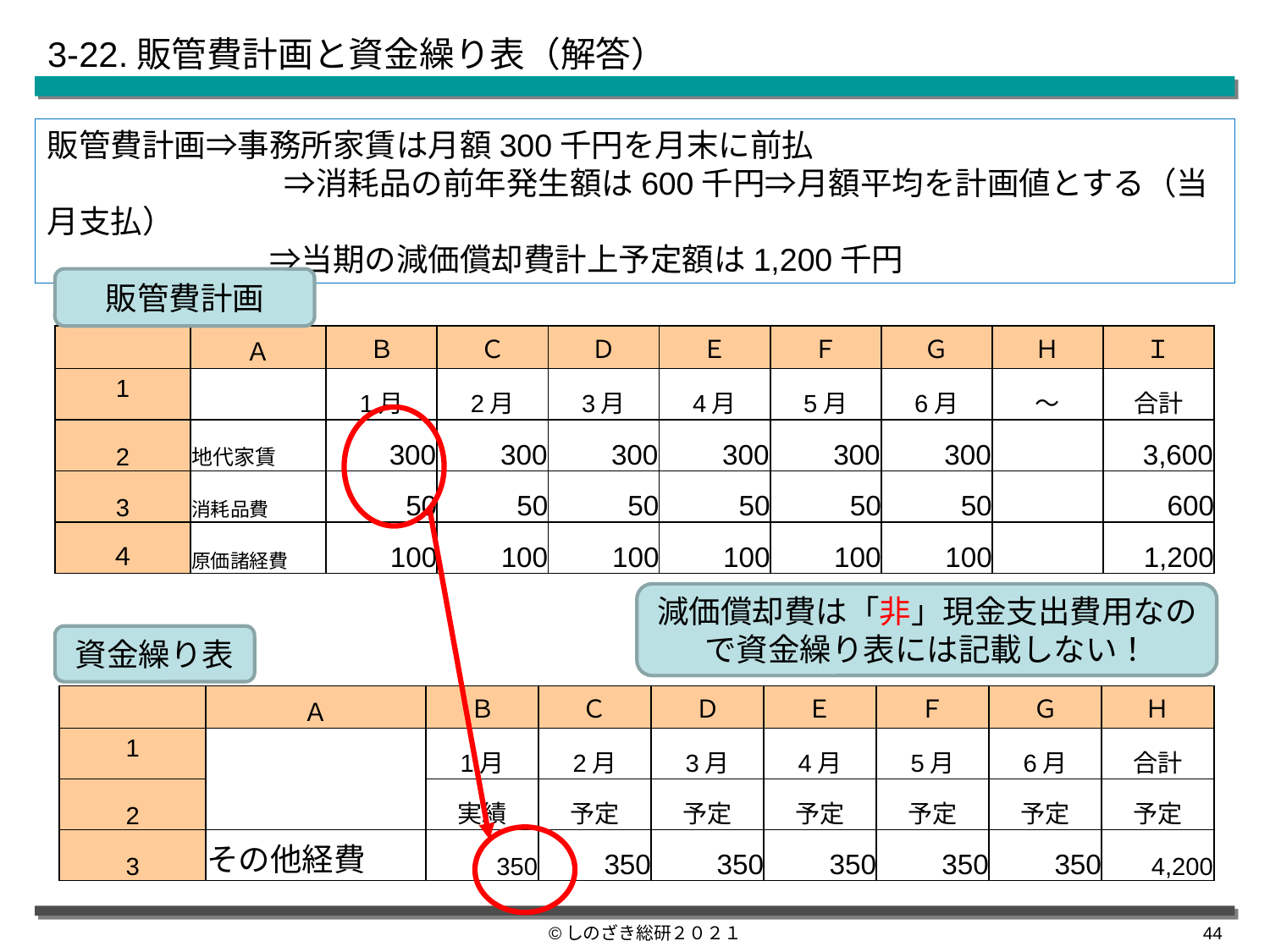

3-22.販管費計画と資金繰り表（解答）
販管費計画⇒事務所家賃は月額300千円を月末に前払
 　　　　　　　⇒消耗品の前年発生額は600千円⇒月額平均を計画値とする（当月支払）
　　　　　　　⇒当期の減価償却費計上予定額は1,200千円
販管費計画
|  | Ａ | Ｂ | Ｃ | Ｄ | Ｅ | Ｆ | Ｇ | Ｈ | Ｉ |
| --- | --- | --- | --- | --- | --- | --- | --- | --- | --- |
| 1 |  | 1月 | 2月 | 3月 | 4月 | 5月 | 6月 | ～ | 合計 |
| 2 | 地代家賃 | 300 | 300 | 300 | 300 | 300 | 300 |  | 3,600 |
| 3 | 消耗品費 | 50 | 50 | 50 | 50 | 50 | 50 |  | 600 |
| ４ | 原価諸経費 | 100 | 100 | 100 | 100 | 100 | 100 |  | 1,200 |

減価償却費は「非」現金支出費用なので資金繰り表には記載しない！
資金繰り表
|  | Ａ | Ｂ | Ｃ | Ｄ | Ｅ | Ｆ | Ｇ | Ｈ |
| --- | --- | --- | --- | --- | --- | --- | --- | --- |
| 1 |  | 1月 | 2月 | 3月 | 4月 | 5月 | 6月 | 合計 |
| 2 |  | 実績 | 予定 | 予定 | 予定 | 予定 | 予定 | 予定 |
| 3 | その他経費 | 350 | 350 | 350 | 350 | 350 | 350 | 4,200 |

©しのざき総研２０２１
44